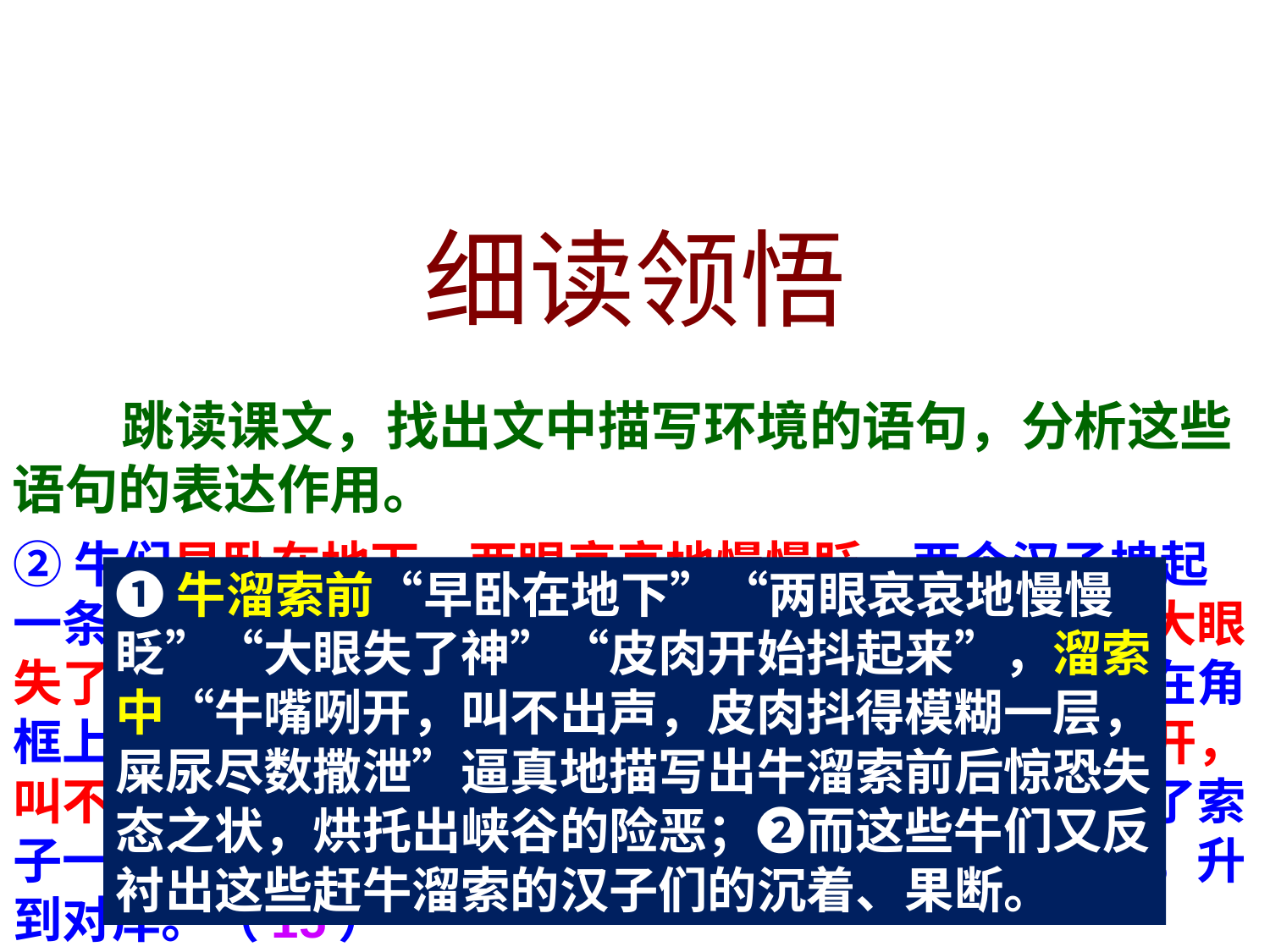

细读领悟
        跳读课文，找出文中描写环境的语句，分析这些语句的表达作用。
②牛们早卧在地下，两眼哀哀地慢慢眨。两个汉子拽起一条牛，骂着赶到索头。那牛软下去，淌出两滴泪，大眼失了神，皮肉开始抖起来。汉子们缚了它的四蹄，挂在角框上，又将绳扣住框，发一声喊，猛力一推。牛嘴咧开，叫不出声，皮肉抖得模糊一层，屎尿尽数撒泄……过了索子一多半，那边的汉子们用力飞快地收绳，牛倒垂着，升到对岸。（15）
❶牛溜索前“早卧在地下”“两眼哀哀地慢慢眨”“大眼失了神”“皮肉开始抖起来”，溜索中“牛嘴咧开，叫不出声，皮肉抖得模糊一层，屎尿尽数撒泄”逼真地描写出牛溜索前后惊恐失态之状，烘托出峡谷的险恶；❷而这些牛们又反衬出这些赶牛溜索的汉子们的沉着、果断。